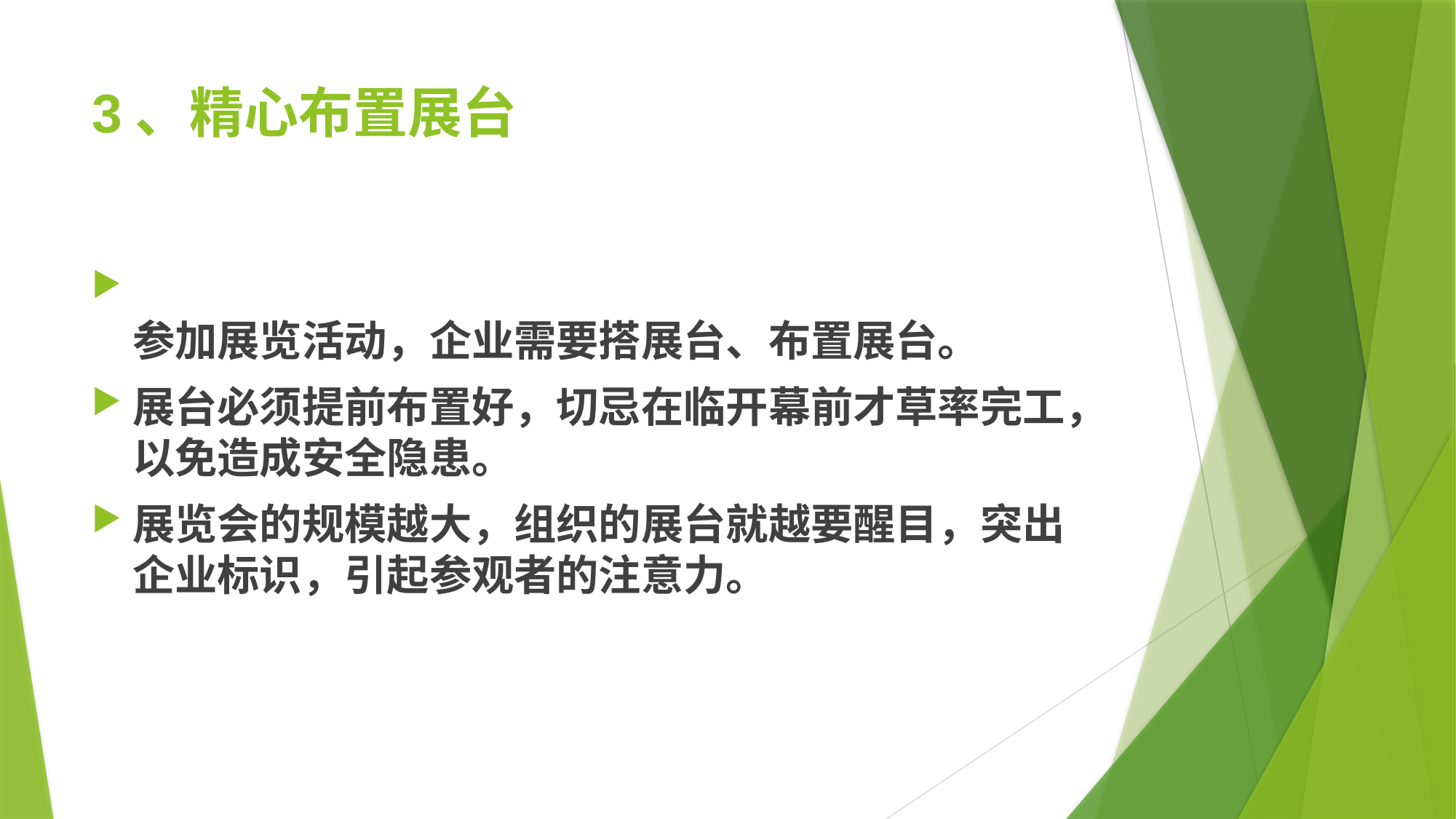

# 3、精心布置展台
参加展览活动，企业需要搭展台、布置展台。
展台必须提前布置好，切忌在临开幕前才草率完工，以免造成安全隐患。
展览会的规模越大，组织的展台就越要醒目，突出企业标识，引起参观者的注意力。